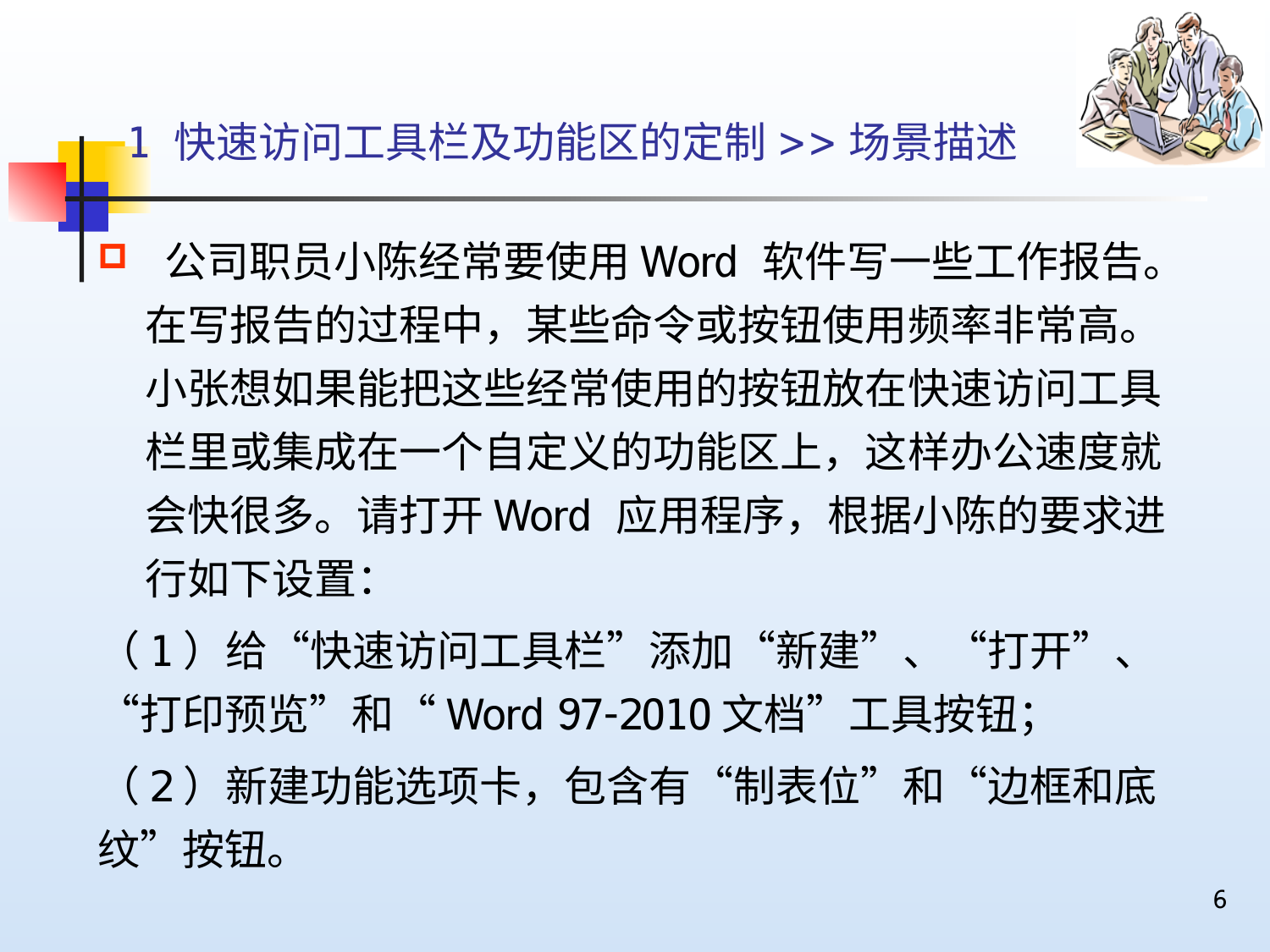

# 1 快速访问工具栏及功能区的定制>>场景描述
 公司职员小陈经常要使用Word 软件写一些工作报告。在写报告的过程中，某些命令或按钮使用频率非常高。小张想如果能把这些经常使用的按钮放在快速访问工具栏里或集成在一个自定义的功能区上，这样办公速度就会快很多。请打开Word 应用程序，根据小陈的要求进行如下设置：
（1）给“快速访问工具栏”添加“新建”、“打开”、“打印预览”和“Word 97-2010文档”工具按钮；
（2）新建功能选项卡，包含有“制表位”和“边框和底纹”按钮。
6